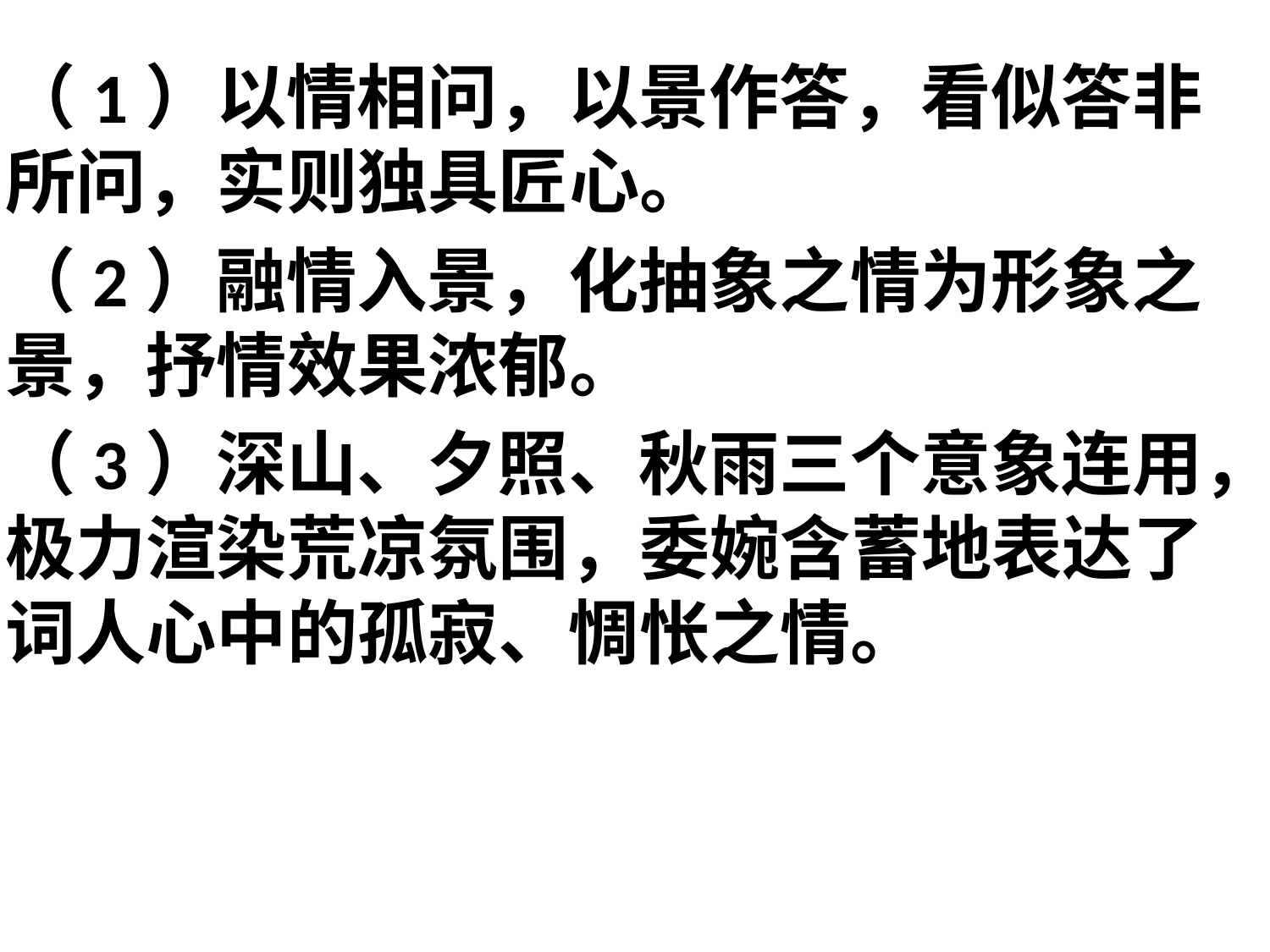

（1）以情相问，以景作答，看似答非所问，实则独具匠心。
（2）融情入景，化抽象之情为形象之景，抒情效果浓郁。
（3）深山、夕照、秋雨三个意象连用，极力渲染荒凉氛围，委婉含蓄地表达了词人心中的孤寂、惆怅之情。